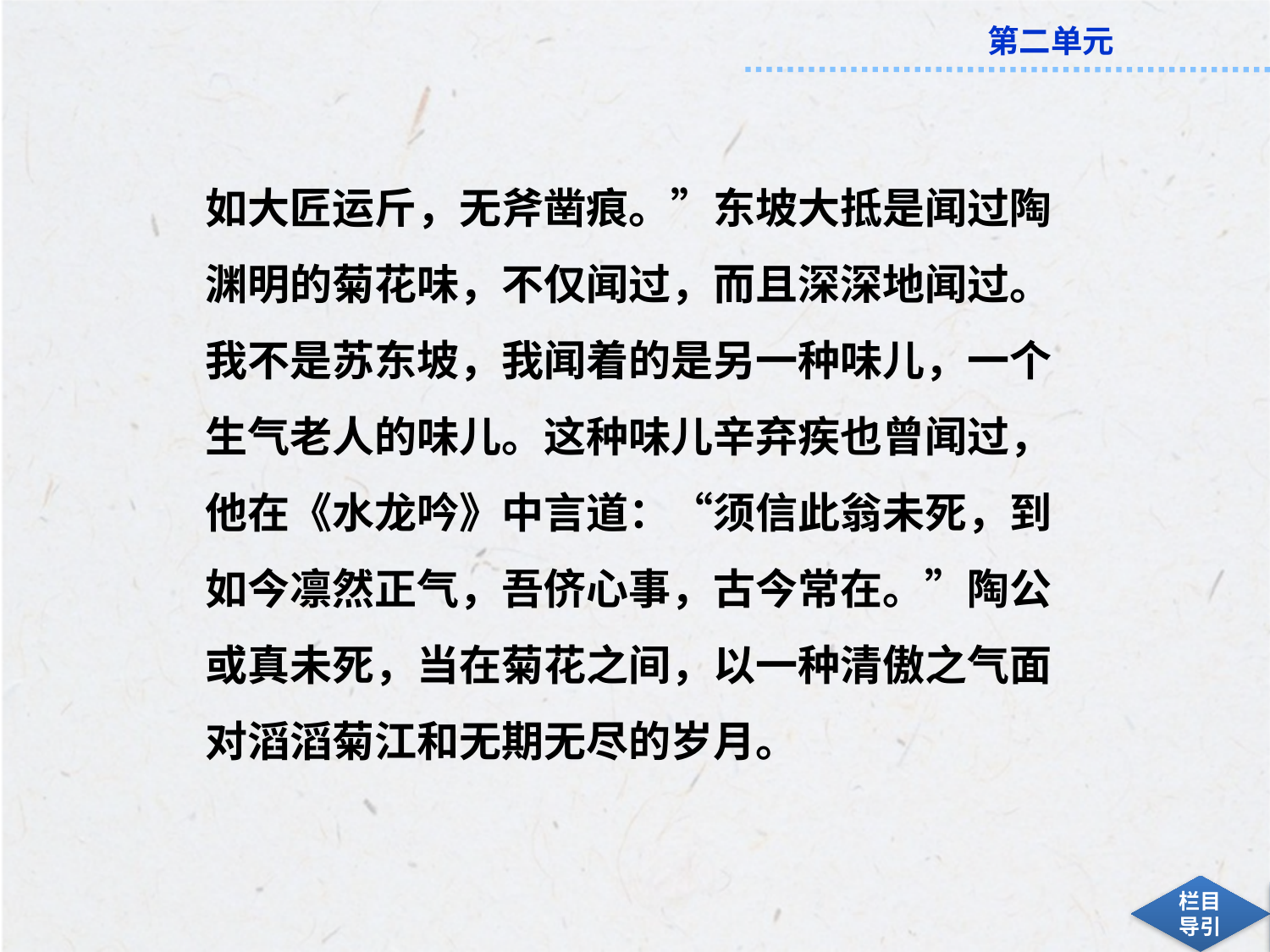

如大匠运斤，无斧凿痕。”东坡大抵是闻过陶渊明的菊花味，不仅闻过，而且深深地闻过。我不是苏东坡，我闻着的是另一种味儿，一个生气老人的味儿。这种味儿辛弃疾也曾闻过，他在《水龙吟》中言道：“须信此翁未死，到如今凛然正气，吾侪心事，古今常在。”陶公或真未死，当在菊花之间，以一种清傲之气面对滔滔菊江和无期无尽的岁月。